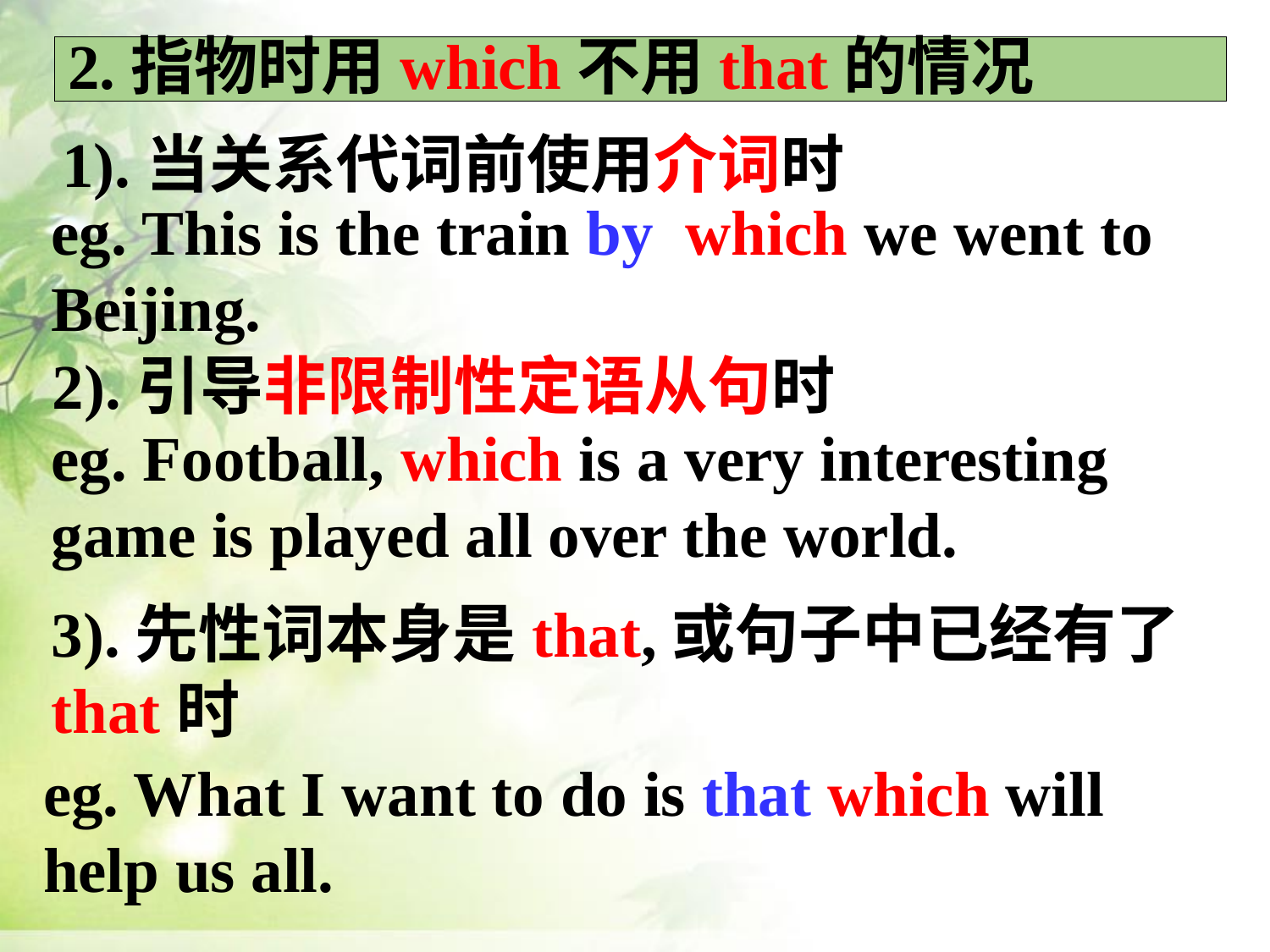

2.指物时用which不用that的情况
1).当关系代词前使用介词时
eg. This is the train by  which we went to Beijing.
2).引导非限制性定语从句时
eg. Football, which is a very interesting game is played all over the world.
3).先性词本身是that,或句子中已经有了that时
eg. What I want to do is that which will help us all.